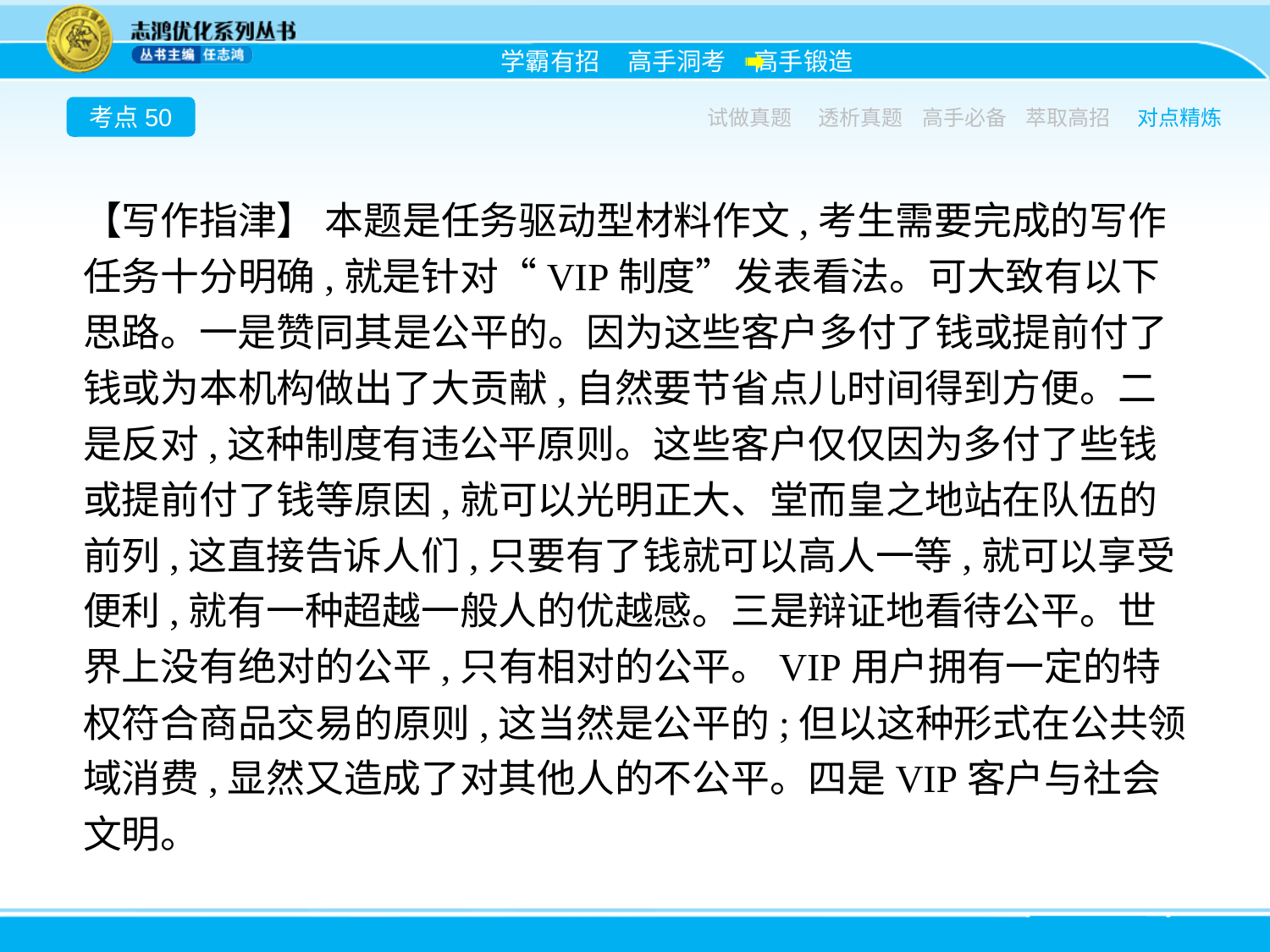

考点50
试做真题
透析真题
高手必备
萃取高招
对点精炼
【写作指津】 本题是任务驱动型材料作文,考生需要完成的写作任务十分明确,就是针对“VIP制度”发表看法。可大致有以下思路。一是赞同其是公平的。因为这些客户多付了钱或提前付了钱或为本机构做出了大贡献,自然要节省点儿时间得到方便。二是反对,这种制度有违公平原则。这些客户仅仅因为多付了些钱或提前付了钱等原因,就可以光明正大、堂而皇之地站在队伍的前列,这直接告诉人们,只要有了钱就可以高人一等,就可以享受便利,就有一种超越一般人的优越感。三是辩证地看待公平。世界上没有绝对的公平,只有相对的公平。VIP用户拥有一定的特权符合商品交易的原则,这当然是公平的;但以这种形式在公共领域消费,显然又造成了对其他人的不公平。四是VIP客户与社会文明。